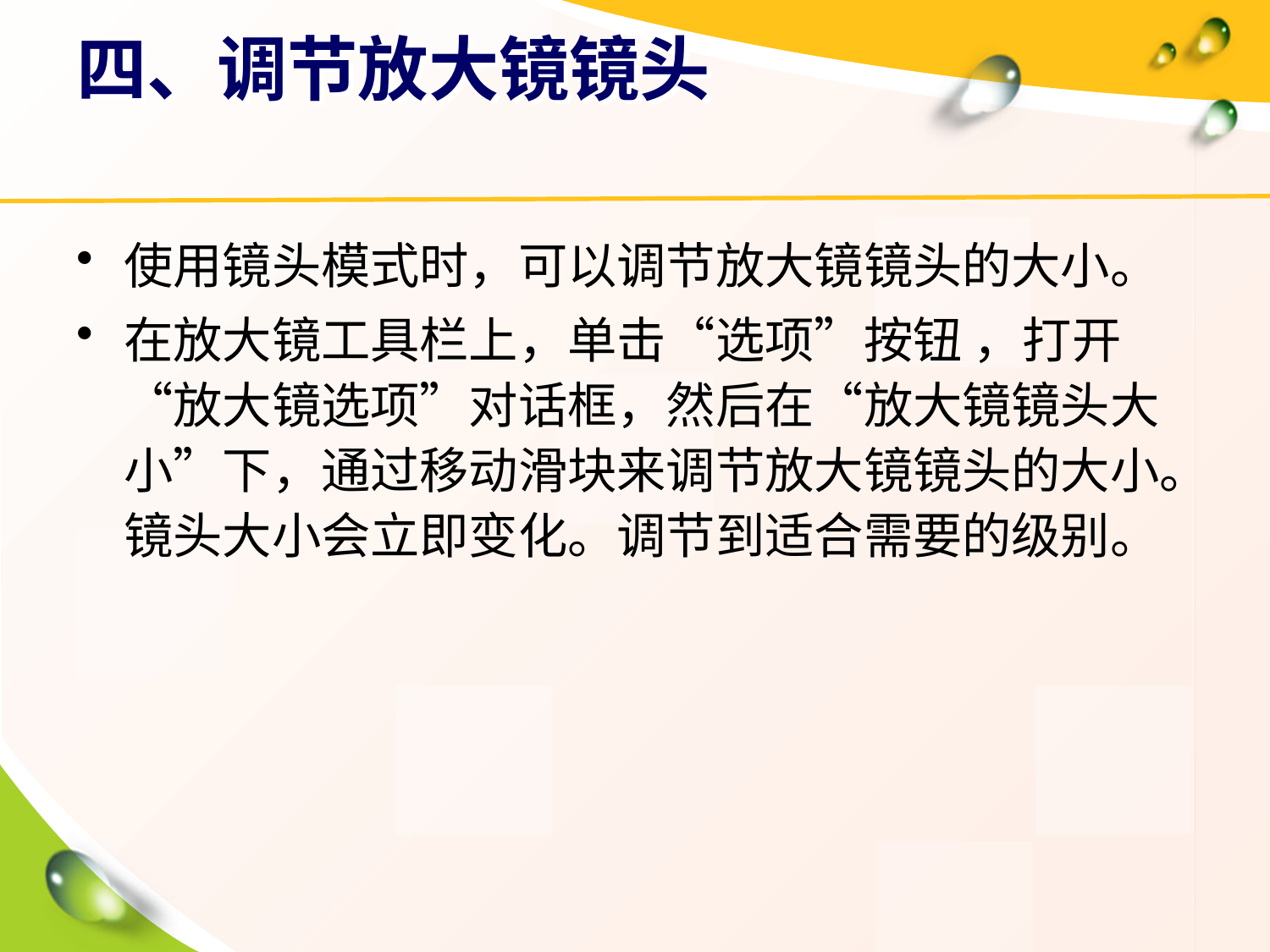

# 四、调节放大镜镜头
使用镜头模式时，可以调节放大镜镜头的大小。
在放大镜工具栏上，单击“选项”按钮 ，打开“放大镜选项”对话框，然后在“放大镜镜头大小”下，通过移动滑块来调节放大镜镜头的大小。镜头大小会立即变化。调节到适合需要的级别。